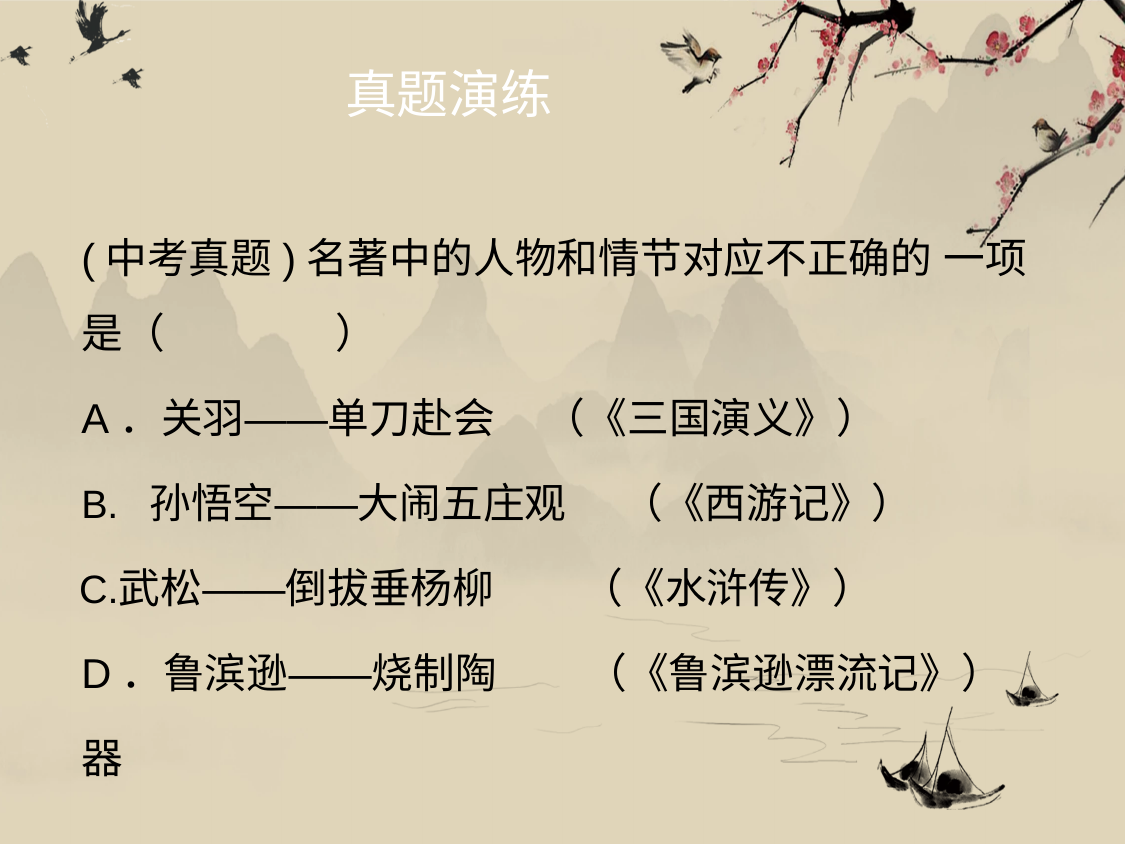

# 真题演练
(中考真题)名著中的人物和情节对应不正确的 一项是（	）
A．关羽——单刀赴会	（《三国演义》）
孙悟空——大闹五庄观
武松——倒拔垂杨柳 D．鲁滨逊——烧制陶器
（《西游记》）
（《水浒传》）
（《鲁滨逊漂流记》）